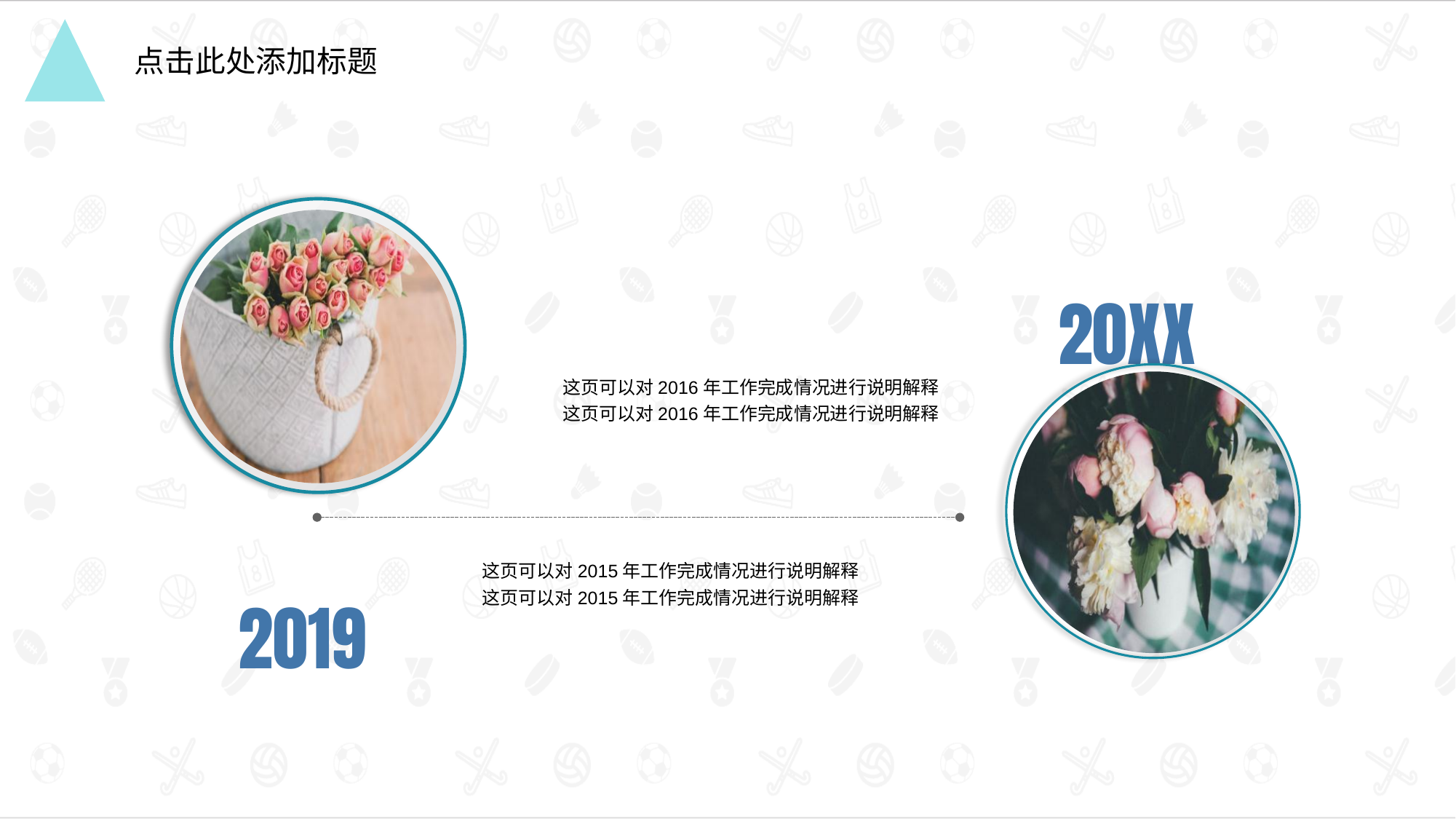

点击此处添加标题

20XX
这页可以对2016年工作完成情况进行说明解释
这页可以对2016年工作完成情况进行说明解释

2019
这页可以对2015年工作完成情况进行说明解释
这页可以对2015年工作完成情况进行说明解释